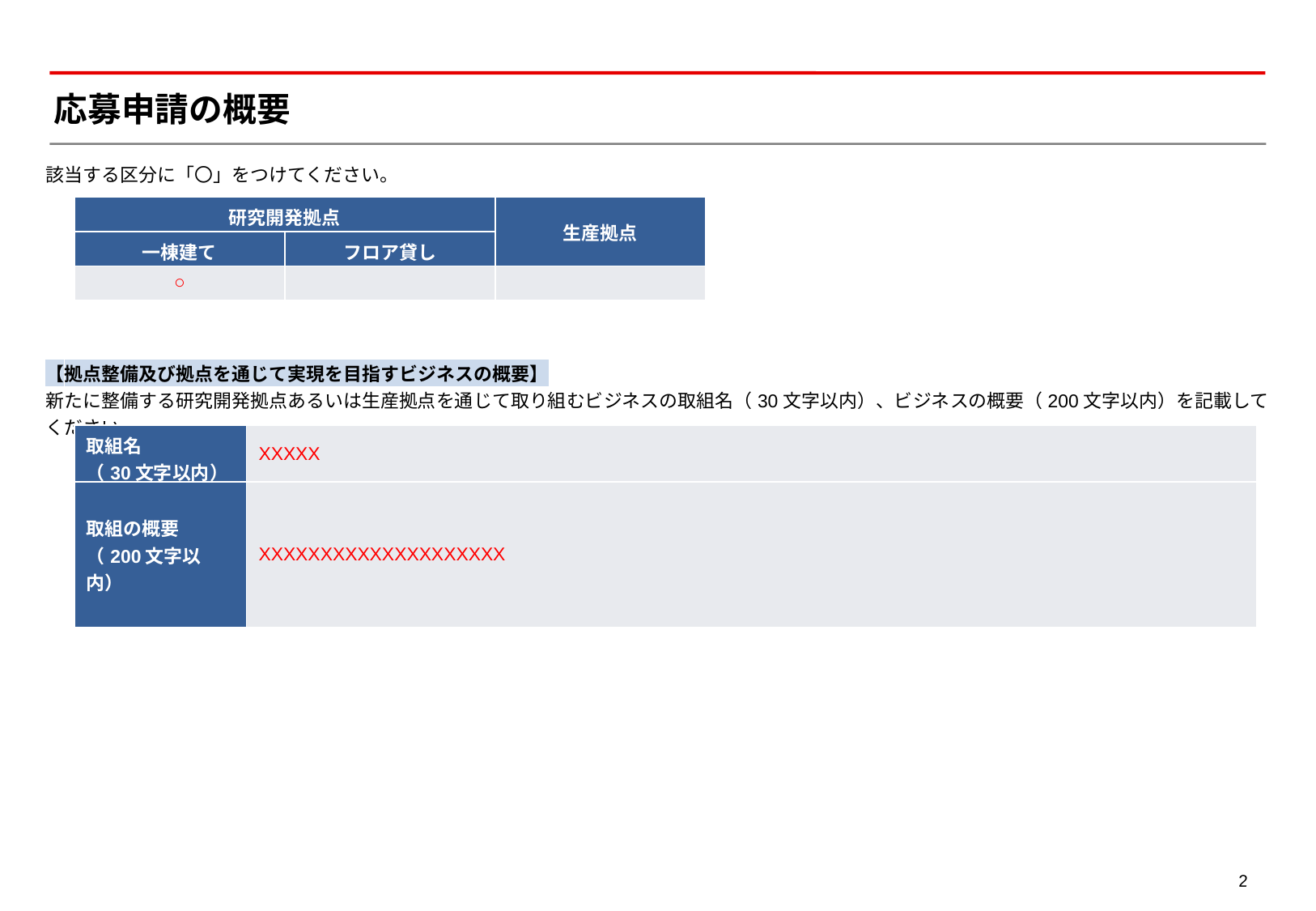

# 応募申請の概要
該当する区分に「〇」をつけてください。
| 研究開発拠点 |  | 生産拠点 |
| --- | --- | --- |
| 一棟建て | フロア貸し |  |
| ○ |  |  |
【拠点整備及び拠点を通じて実現を目指すビジネスの概要】
新たに整備する研究開発拠点あるいは生産拠点を通じて取り組むビジネスの取組名（30文字以内）、ビジネスの概要（200文字以内）を記載してください。
| 取組名 （30文字以内） | XXXXX |
| --- | --- |
| 取組の概要 （200文字以内） | XXXXXXXXXXXXXXXXXXXX |